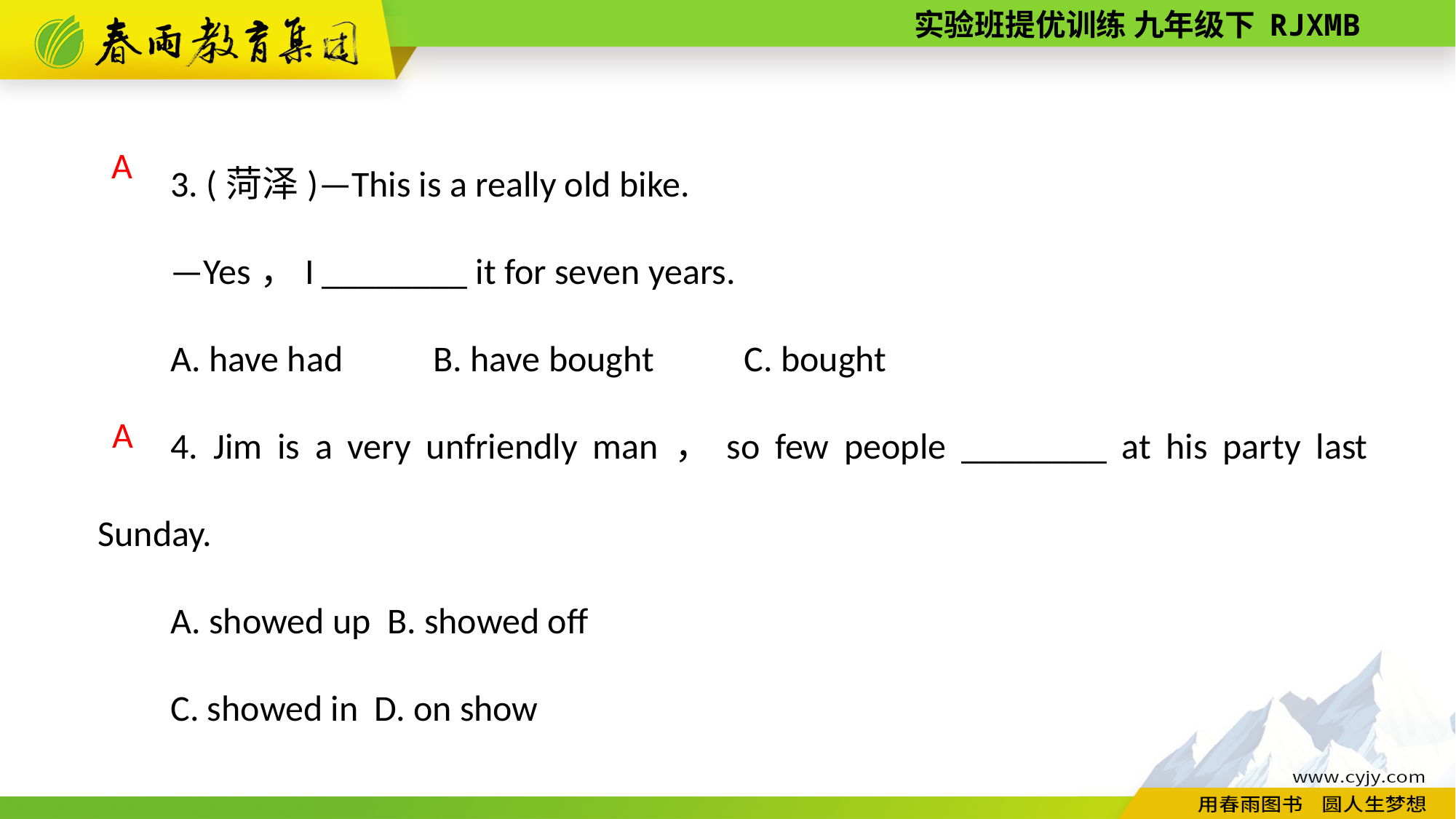

3. (菏泽)—This is a really old bike.
—Yes，I ________ it for seven years.
A. have had　　B. have bought　　C. bought
4. Jim is a very unfriendly man，so few people ________ at his party last Sunday.
A. showed up  B. showed off
C. showed in  D. on show
A
A